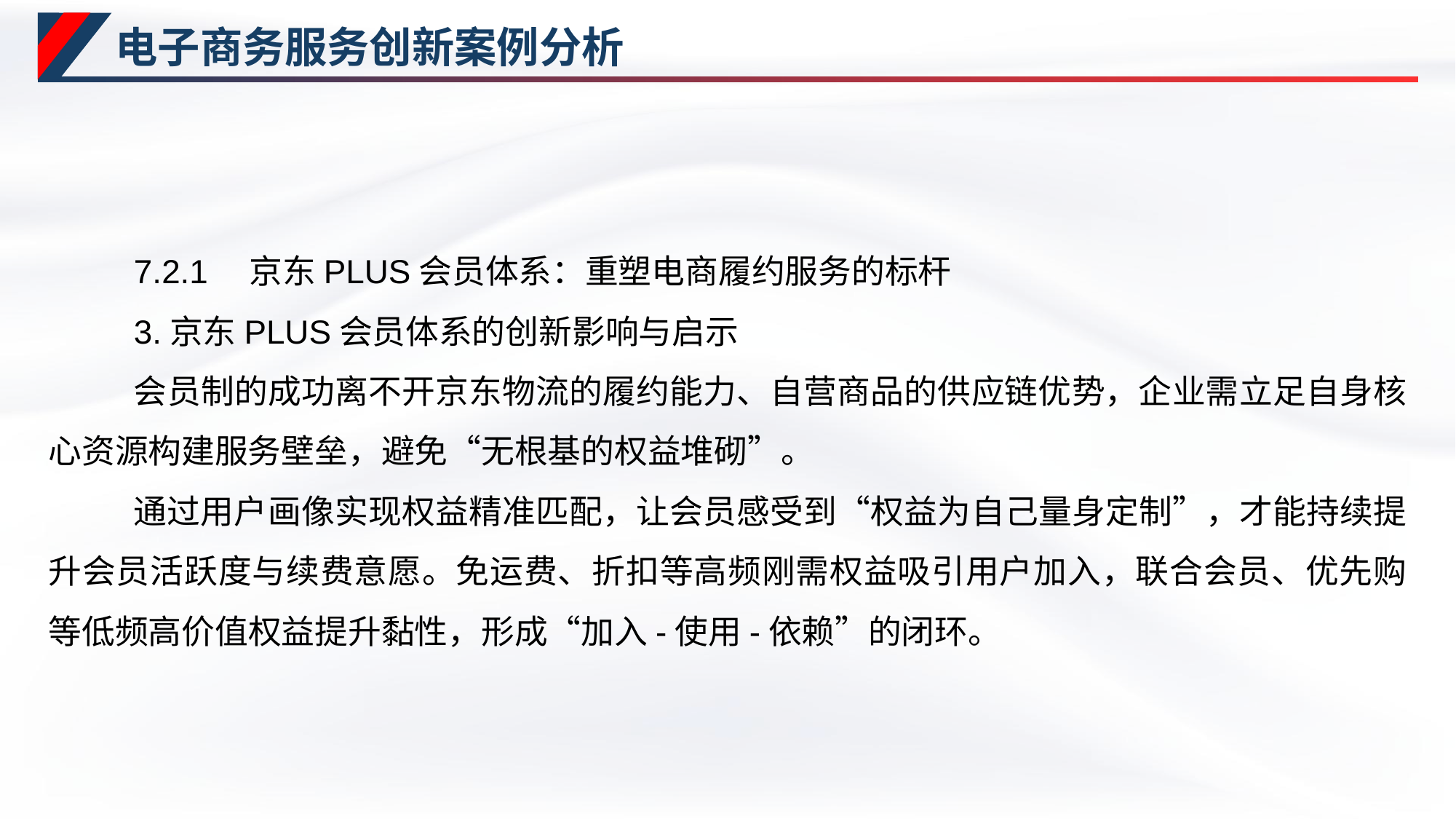

# 电子商务服务创新案例分析
7.2.1　京东PLUS会员体系：重塑电商履约服务的标杆
3.京东PLUS会员体系的创新影响与启示
会员制的成功离不开京东物流的履约能力、自营商品的供应链优势，企业需立足自身核心资源构建服务壁垒，避免“无根基的权益堆砌”。
通过用户画像实现权益精准匹配，让会员感受到“权益为自己量身定制”，才能持续提升会员活跃度与续费意愿。免运费、折扣等高频刚需权益吸引用户加入，联合会员、优先购等低频高价值权益提升黏性，形成“加入-使用-依赖”的闭环。